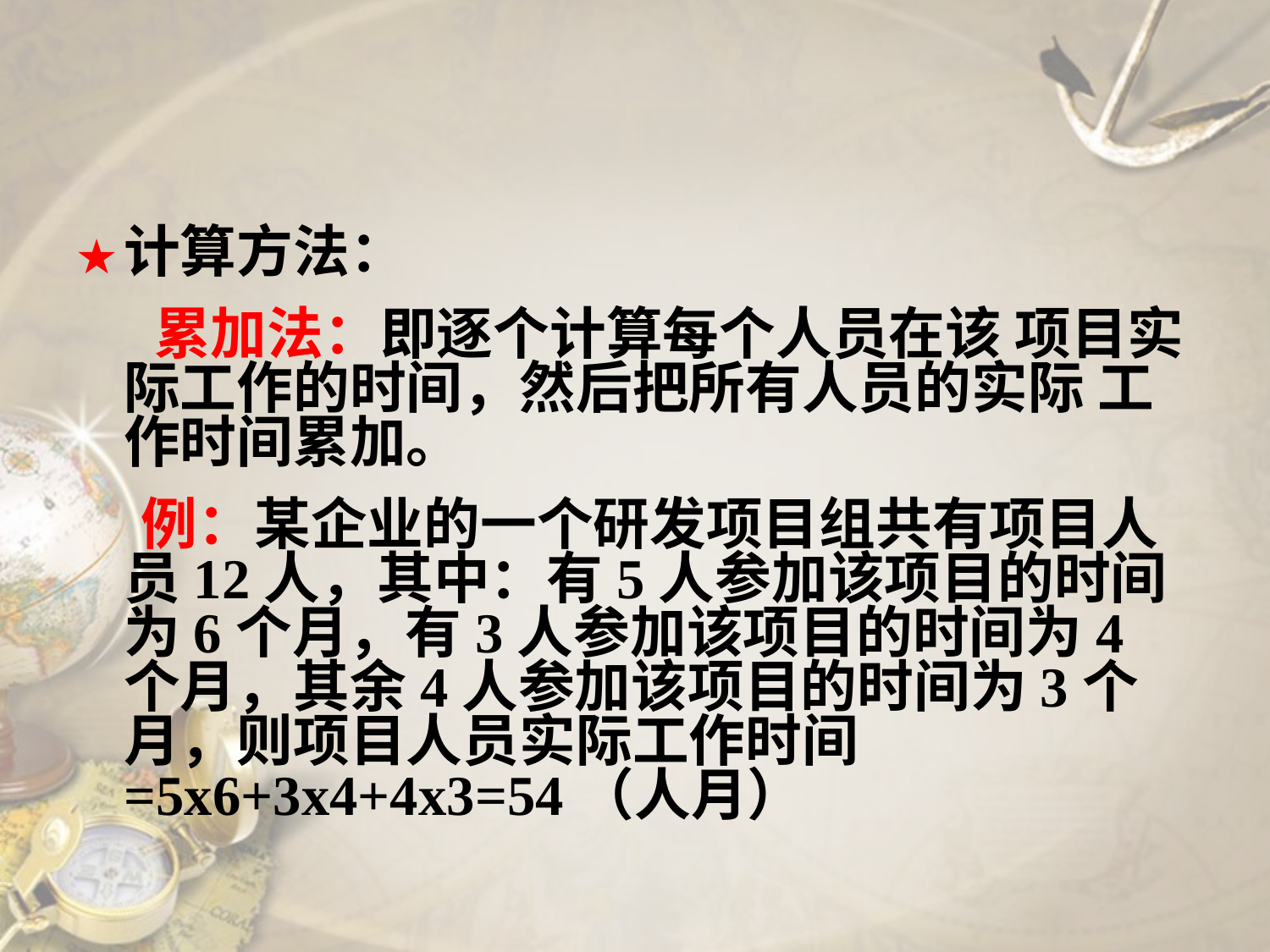

#
计算方法：
     累加法：即逐个计算每个人员在该 项目实际工作的时间，然后把所有人员的实际 工作时间累加。
    例：某企业的一个研发项目组共有项目人员12人，其中：有5人参加该项目的时间为6个月，有3人参加该项目的时间为4个月，其余4人参加该项目的时间为3个月，则项目人员实际工作时间=5x6+3x4+4x3=54（人月）